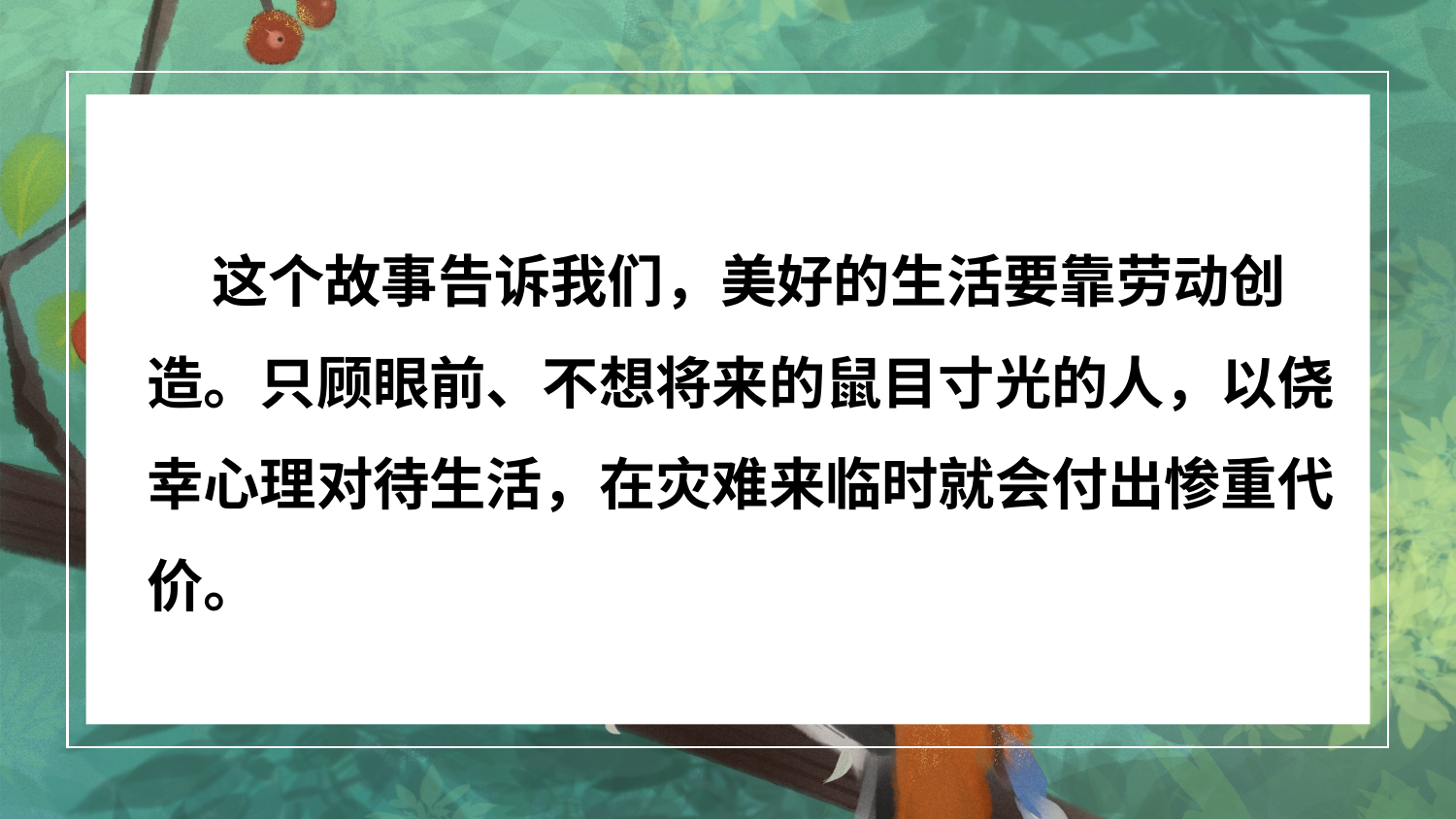

这个故事告诉我们，美好的生活要靠劳动创造。只顾眼前、不想将来的鼠目寸光的人，以侥幸心理对待生活，在灾难来临时就会付出惨重代价。